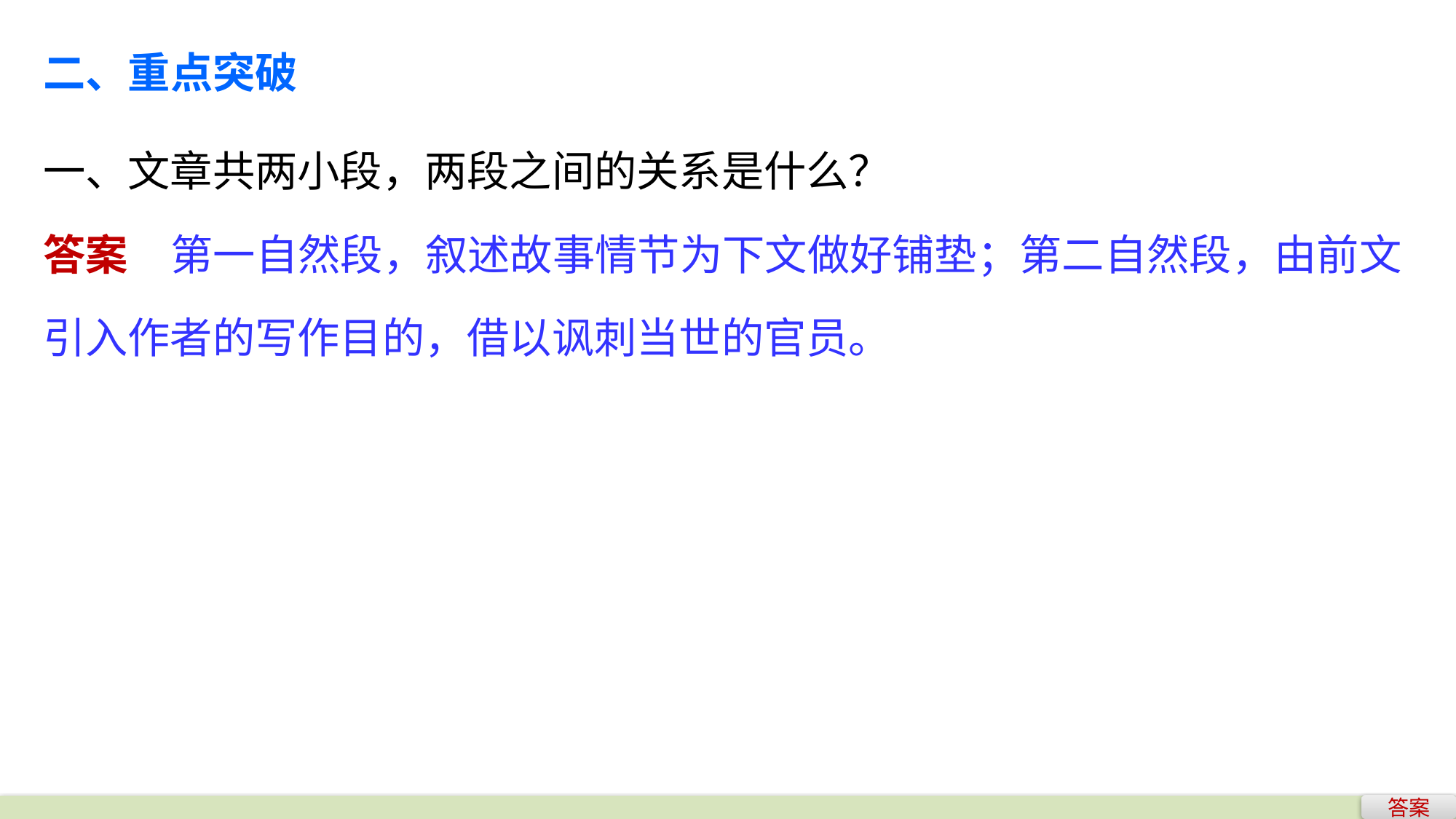

二、重点突破
一、文章共两小段，两段之间的关系是什么？
答案　第一自然段，叙述故事情节为下文做好铺垫；第二自然段，由前文引入作者的写作目的，借以讽刺当世的官员。
答案